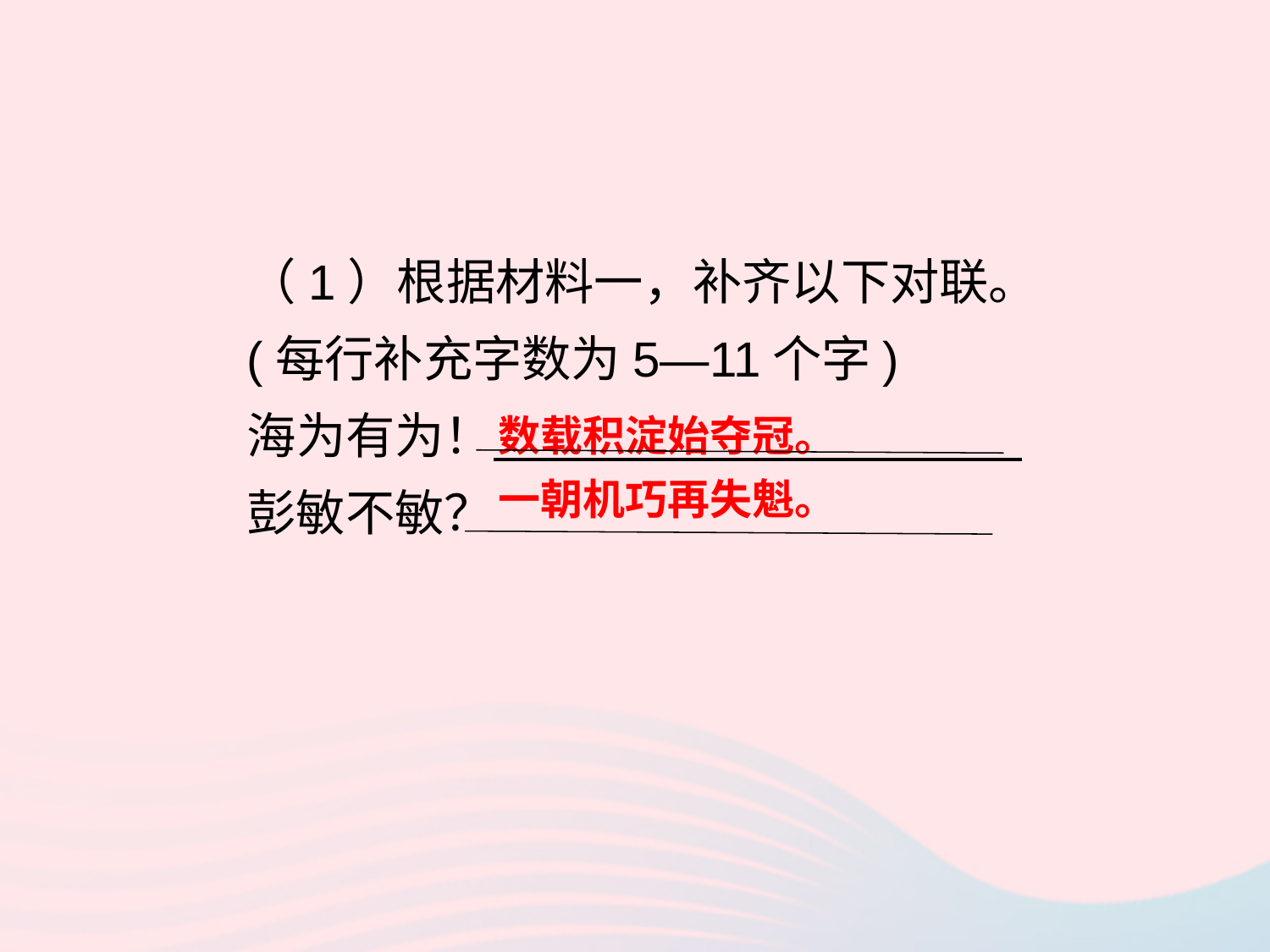

（1）根据材料一，补齐以下对联。(每行补充字数为5—11个字)
海为有为！
彭敏不敏？
数载积淀始夺冠。
一朝机巧再失魁。